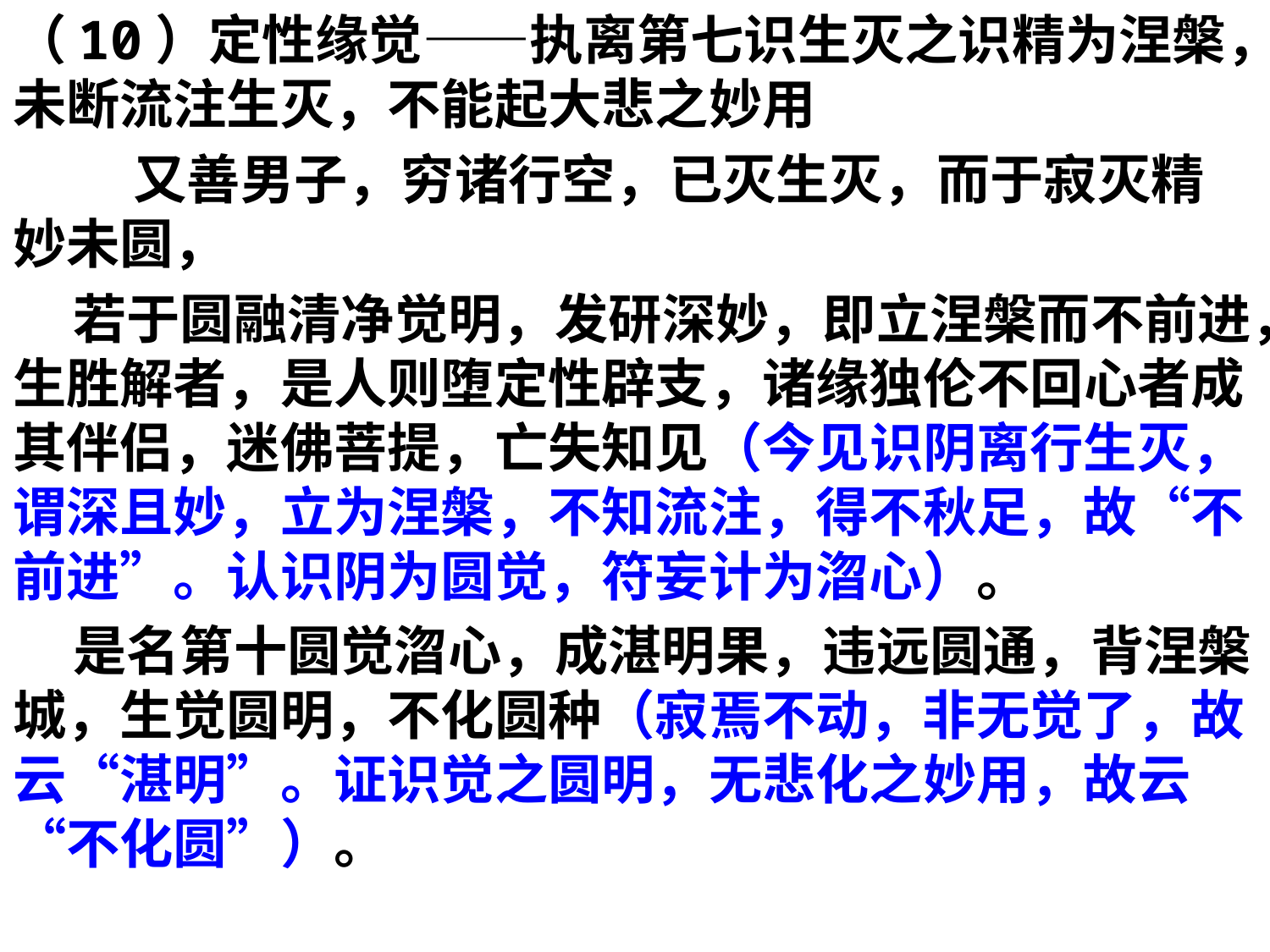

（10）定性缘觉——执离第七识生灭之识精为涅槃，未断流注生灭，不能起大悲之妙用
         又善男子，穷诸行空，已灭生灭，而于寂灭精妙未圆，
    若于圆融清净觉明，发研深妙，即立涅槃而不前进，生胜解者，是人则堕定性辟支，诸缘独伦不回心者成其伴侣，迷佛菩提，亡失知见（今见识阴离行生灭，谓深且妙，立为涅槃，不知流注，得不秋足，故“不前进”。认识阴为圆觉，符妄计为㳷心）。
    是名第十圆觉㳷心，成湛明果，违远圆通，背涅槃城，生觉圆明，不化圆种（寂焉不动，非无觉了，故云“湛明”。证识觉之圆明，无悲化之妙用，故云“不化圆”）。